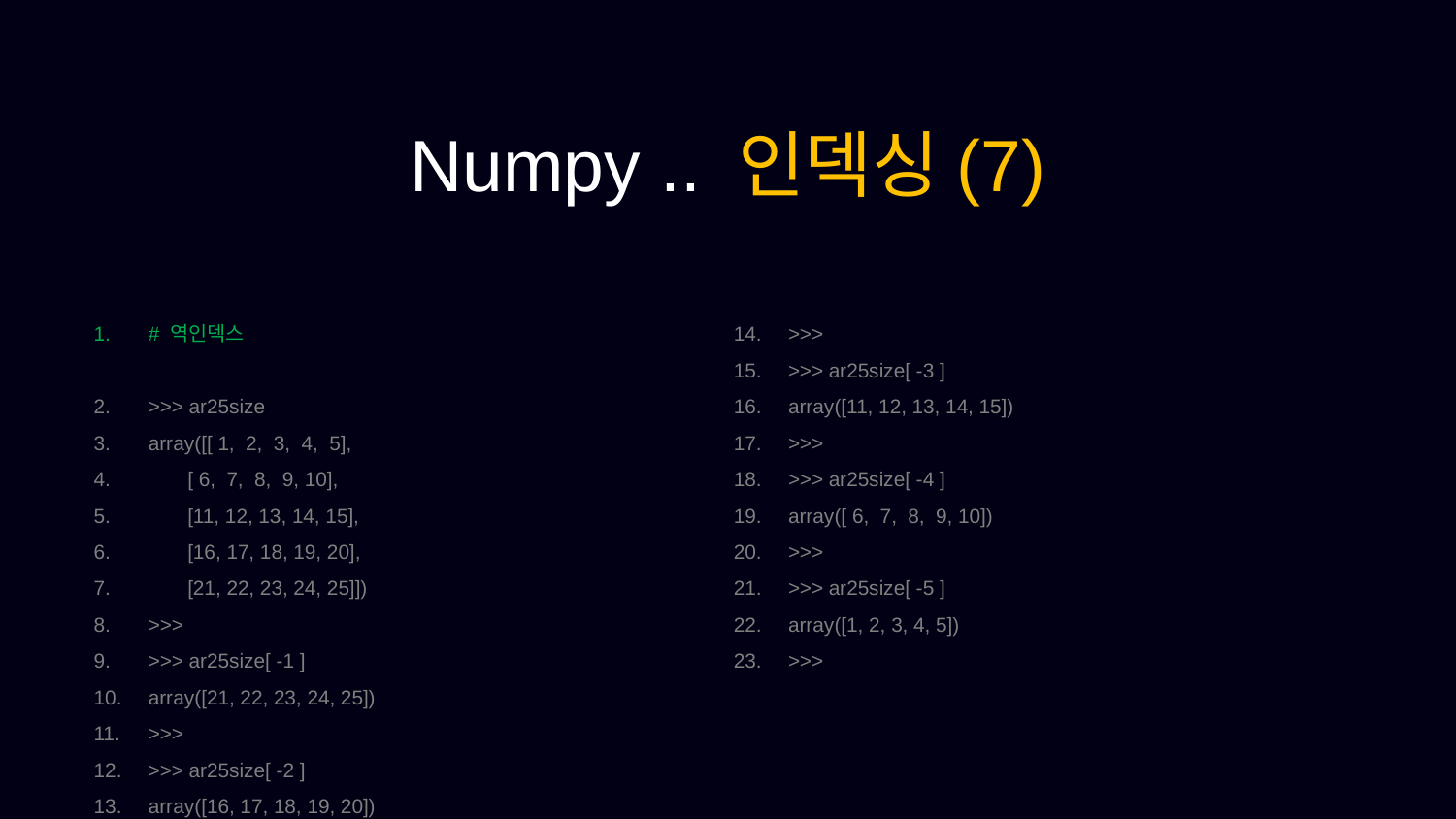

Numpy .. 인덱싱(7)
# 역인덱스

>>> ar25size
array([[ 1,  2,  3,  4,  5],
       [ 6,  7,  8,  9, 10],
       [11, 12, 13, 14, 15],
       [16, 17, 18, 19, 20],
       [21, 22, 23, 24, 25]])
>>>
>>> ar25size[ -1 ]
array([21, 22, 23, 24, 25])
>>>
>>> ar25size[ -2 ]
array([16, 17, 18, 19, 20])
>>>
>>> ar25size[ -3 ]
array([11, 12, 13, 14, 15])
>>>
>>> ar25size[ -4 ]
array([ 6,  7,  8,  9, 10])
>>>
>>> ar25size[ -5 ]
array([1, 2, 3, 4, 5])
>>>